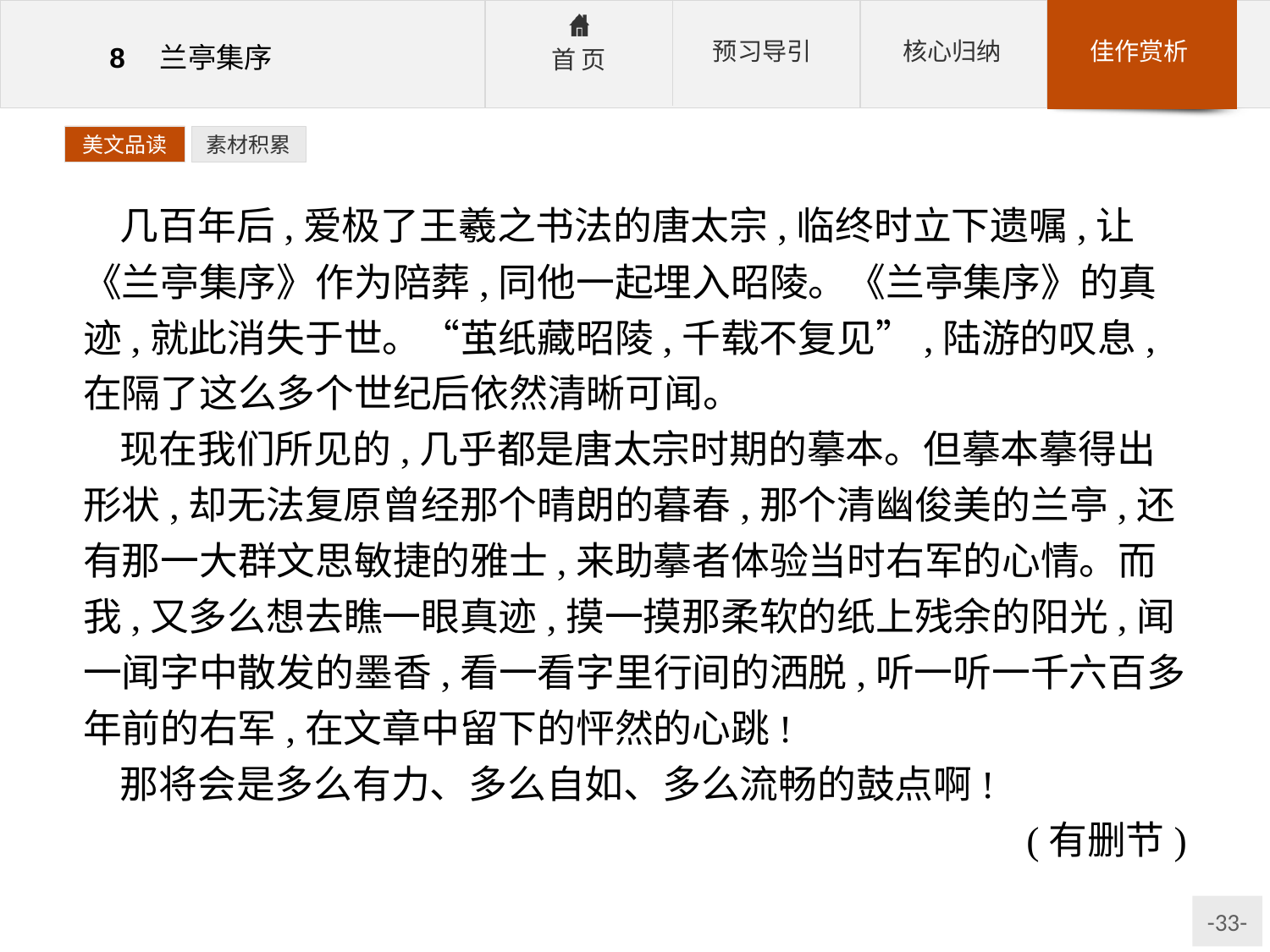

美文品读
素材积累
几百年后,爱极了王羲之书法的唐太宗,临终时立下遗嘱,让《兰亭集序》作为陪葬,同他一起埋入昭陵。《兰亭集序》的真迹,就此消失于世。“茧纸藏昭陵,千载不复见”,陆游的叹息,在隔了这么多个世纪后依然清晰可闻。
现在我们所见的,几乎都是唐太宗时期的摹本。但摹本摹得出形状,却无法复原曾经那个晴朗的暮春,那个清幽俊美的兰亭,还有那一大群文思敏捷的雅士,来助摹者体验当时右军的心情。而我,又多么想去瞧一眼真迹,摸一摸那柔软的纸上残余的阳光,闻一闻字中散发的墨香,看一看字里行间的洒脱,听一听一千六百多年前的右军,在文章中留下的怦然的心跳!
那将会是多么有力、多么自如、多么流畅的鼓点啊!
(有删节)